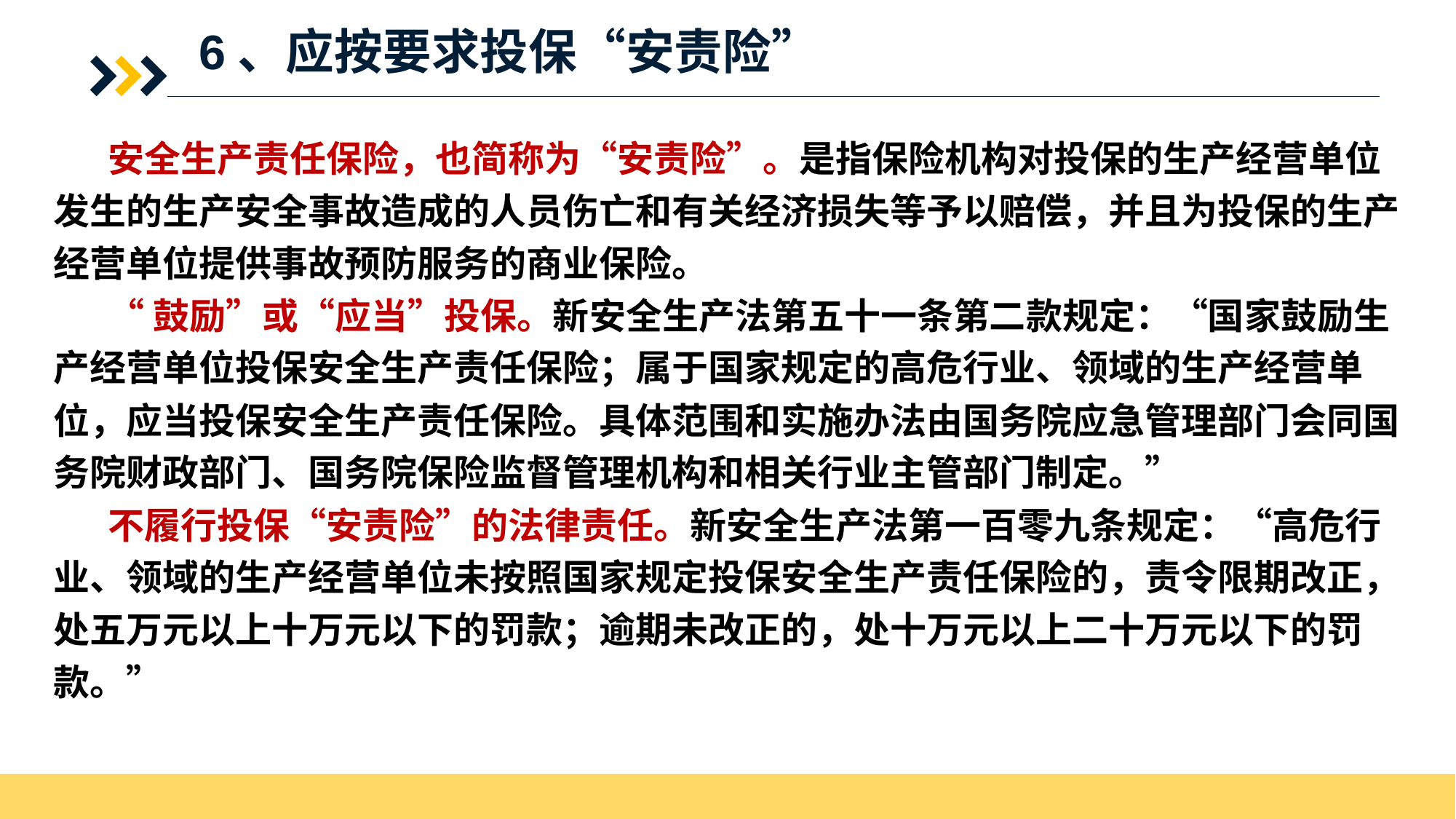

6、应按要求投保“安责险”

安全生产责任保险，也简称为“安责险”。是指保险机构对投保的生产经营单位发生的生产安全事故造成的人员伤亡和有关经济损失等予以赔偿，并且为投保的生产经营单位提供事故预防服务的商业保险。
“鼓励”或“应当”投保。新安全生产法第五十一条第二款规定：“国家鼓励生产经营单位投保安全生产责任保险；属于国家规定的高危行业、领域的生产经营单位，应当投保安全生产责任保险。具体范围和实施办法由国务院应急管理部门会同国务院财政部门、国务院保险监督管理机构和相关行业主管部门制定。”
不履行投保“安责险”的法律责任。新安全生产法第一百零九条规定：“高危行业、领域的生产经营单位未按照国家规定投保安全生产责任保险的，责令限期改正，处五万元以上十万元以下的罚款；逾期未改正的，处十万元以上二十万元以下的罚款。”